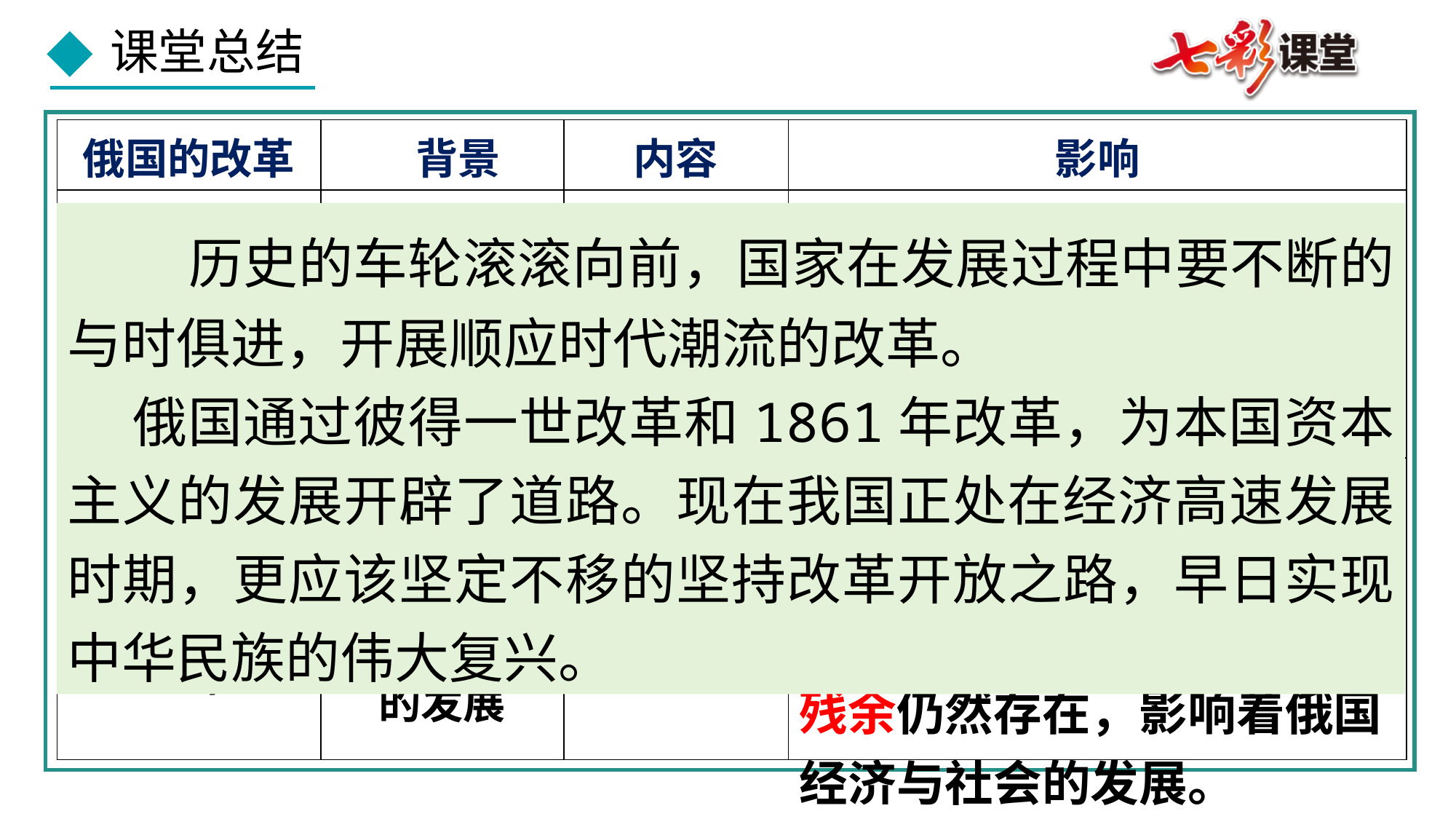

| 俄国的改革 | 背景 | 内容 | 影响 |
| --- | --- | --- | --- |
| 彼得一世 改革 | 农奴制盛行，是一个封闭落后的国家。 | 政治： 军事： 经济： 文教： 社会习俗； | 彼得一世改革开启了俄国近代化的进程。进一步强化了农奴制，后来成为俄国社会发展的障碍。 |
| 农奴制改革 (1861年改革) | 农奴制严重阻碍了俄国的资本主义的发展 | 政治： 经济： | 推动俄国走上了资本主义发展道路，是俄国历史上的一个重要转折点。农奴制的残余仍然存在，影响着俄国经济与社会的发展。 |
        历史的车轮滚滚向前，国家在发展过程中要不断的与时俱进，开展顺应时代潮流的改革。
    俄国通过彼得一世改革和1861年改革，为本国资本主义的发展开辟了道路。现在我国正处在经济高速发展时期，更应该坚定不移的坚持改革开放之路，早日实现中华民族的伟大复兴。